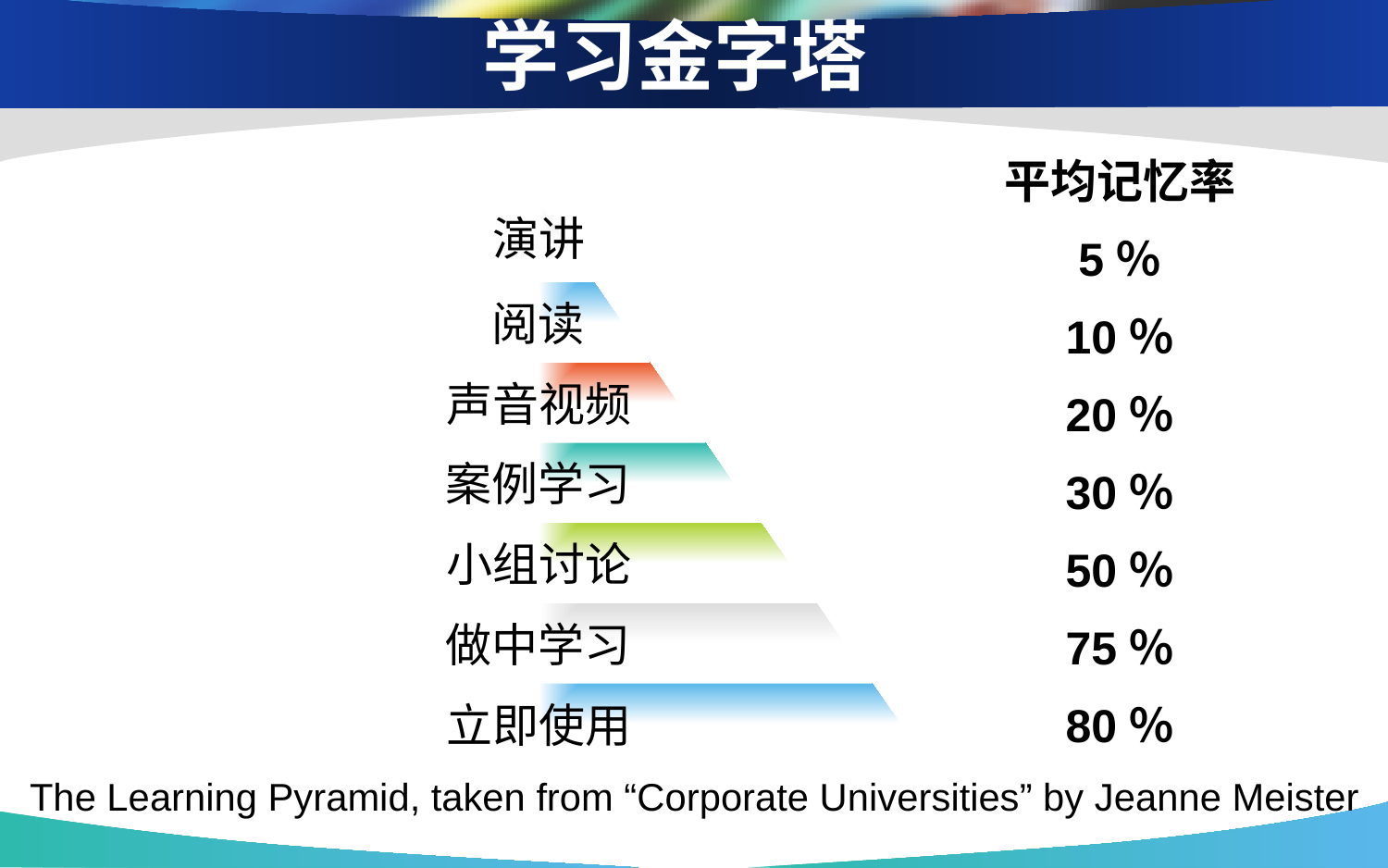

# 学习金字塔
平均记忆率
5％
10％
20％
30％
50％
75％
80％

演讲
阅读
声音视频
案例学习
小组讨论
做中学习
立即使用
The Learning Pyramid, taken from “Corporate Universities” by Jeanne Meister